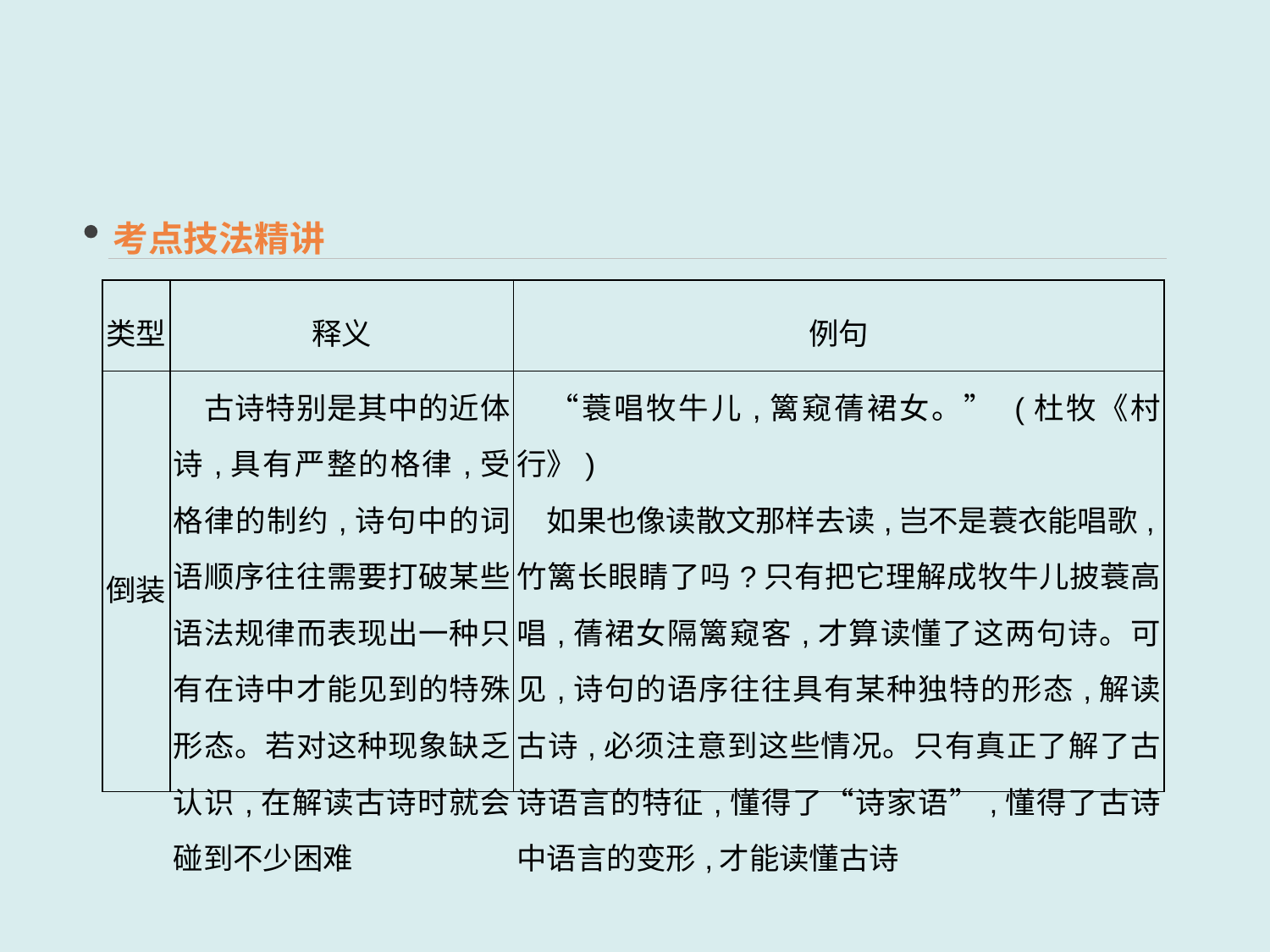

考点技法精讲

| 类型 | 释义 | 例句 |
| --- | --- | --- |
| 倒装 | 古诗特别是其中的近体诗,具有严整的格律,受格律的制约,诗句中的词语顺序往往需要打破某些语法规律而表现出一种只有在诗中才能见到的特殊形态。若对这种现象缺乏认识,在解读古诗时就会碰到不少困难 | “蓑唱牧牛儿,篱窥蒨裙女。” (杜牧《村行》) 　如果也像读散文那样去读,岂不是蓑衣能唱歌,竹篱长眼睛了吗?只有把它理解成牧牛儿披蓑高唱,蒨裙女隔篱窥客,才算读懂了这两句诗。可见,诗句的语序往往具有某种独特的形态,解读古诗,必须注意到这些情况。只有真正了解了古诗语言的特征,懂得了“诗家语”,懂得了古诗中语言的变形,才能读懂古诗 |